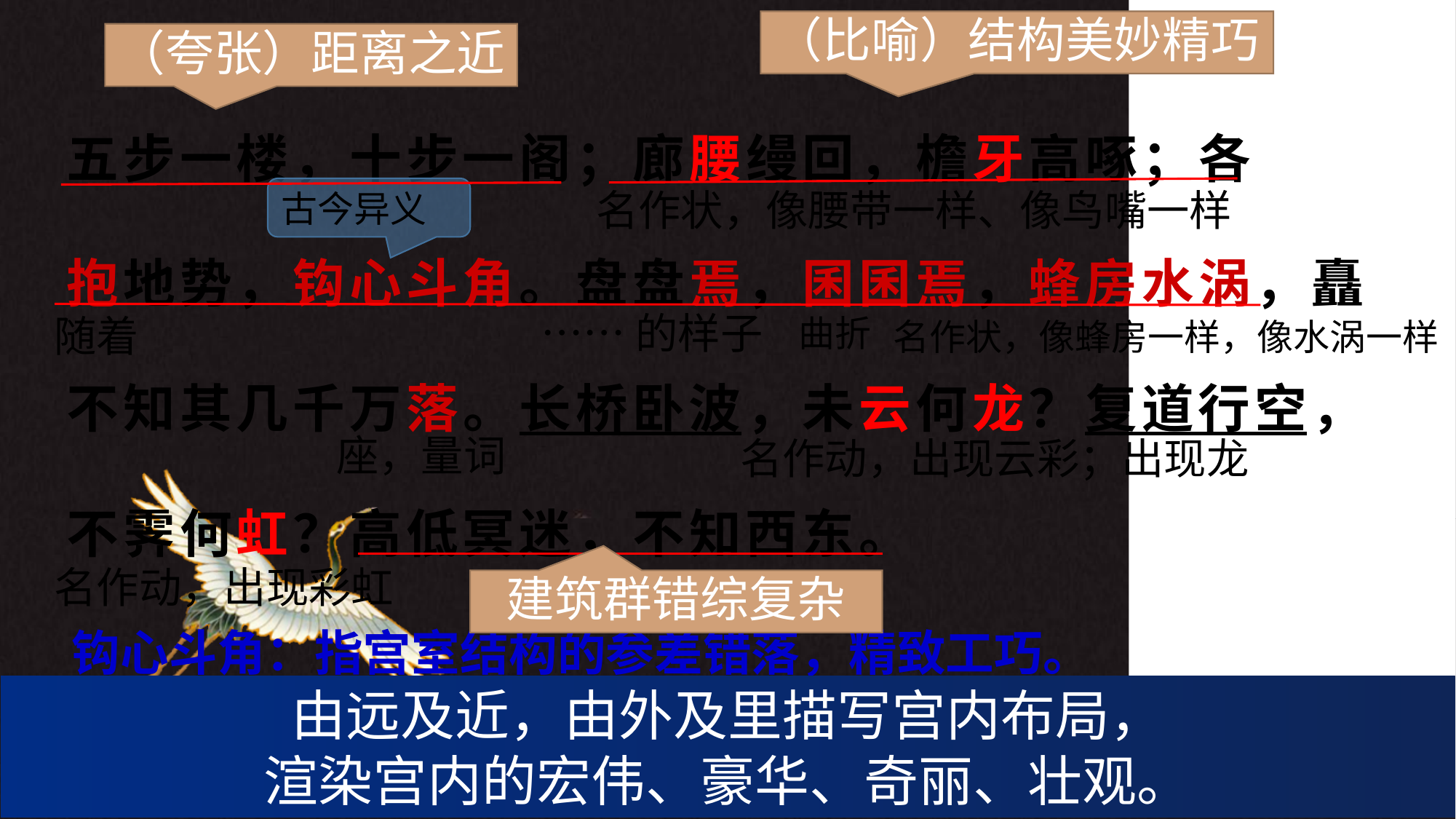

。
（比喻）结构美妙精巧
（夸张）距离之近
# 五步一楼，十步一阁；廊腰缦回，檐牙高啄；各 抱地势，钩心斗角。盘盘焉，囷囷焉，蜂房水涡，矗不知其几千万落。长桥卧波，未云何龙？复道行空，不霁何虹？高低冥迷，不知西东。
名作状，像腰带一样、像鸟嘴一样
古今异义
……的样子
随着
曲折
名作状，像蜂房一样，像水涡一样
座，量词
名作动，出现云彩；出现龙
名作动，出现彩虹
建筑群错综复杂
钩心斗角：指宫室结构的参差错落，精致工巧。
今常用来比喻各自用尽心机，互相排挤。
由远及近，由外及里描写宫内布局，
渲染宫内的宏伟、豪华、奇丽、壮观。